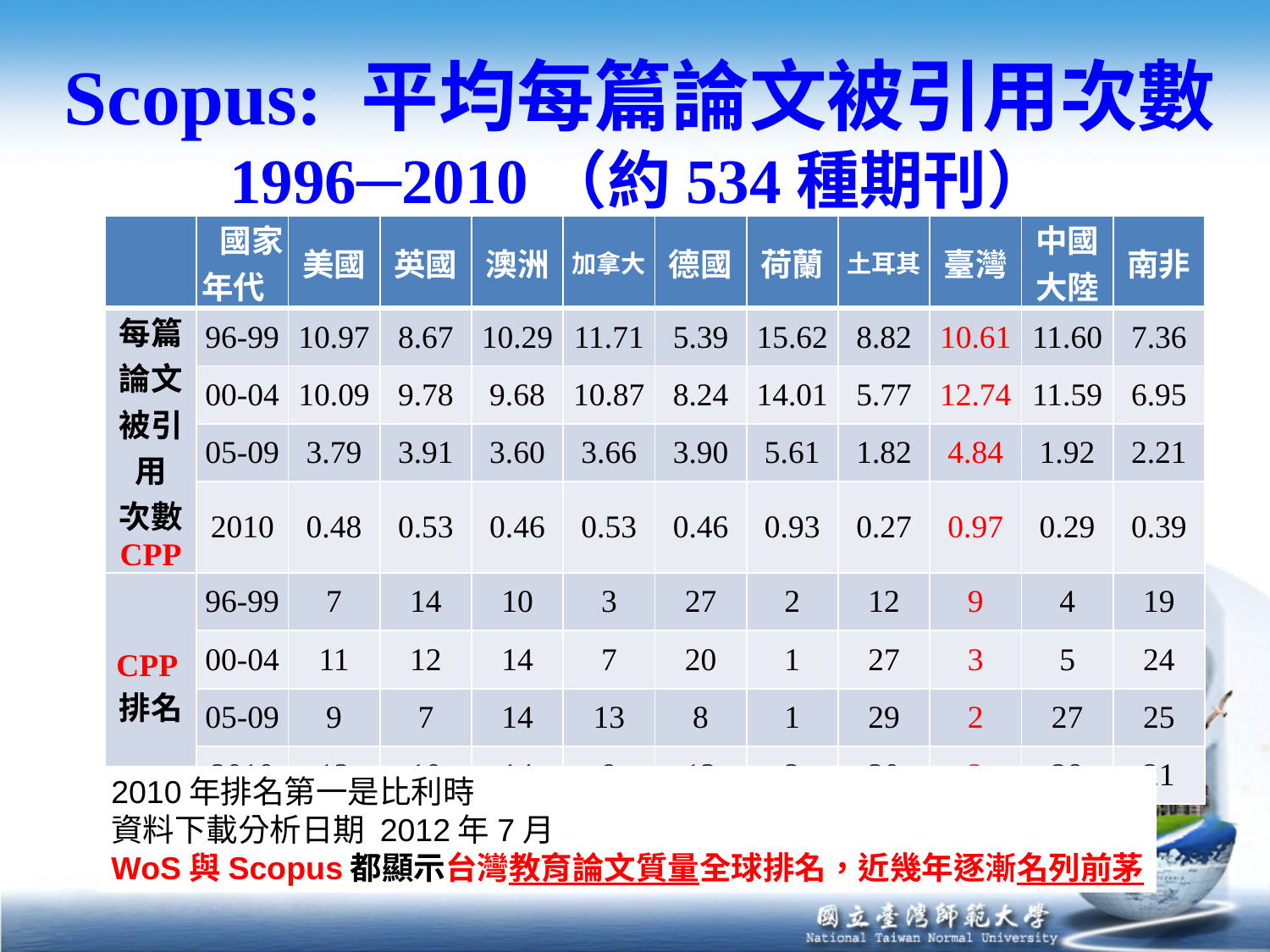

# Scopus: 平均每篇論文被引用次數 1996─2010（約534種期刊）
|  | 國家 年代 | 美國 | 英國 | 澳洲 | 加拿大 | 德國 | 荷蘭 | 土耳其 | 臺灣 | 中國大陸 | 南非 |
| --- | --- | --- | --- | --- | --- | --- | --- | --- | --- | --- | --- |
| 每篇論文被引用 次數 CPP | 96-99 | 10.97 | 8.67 | 10.29 | 11.71 | 5.39 | 15.62 | 8.82 | 10.61 | 11.60 | 7.36 |
|  | 00-04 | 10.09 | 9.78 | 9.68 | 10.87 | 8.24 | 14.01 | 5.77 | 12.74 | 11.59 | 6.95 |
|  | 05-09 | 3.79 | 3.91 | 3.60 | 3.66 | 3.90 | 5.61 | 1.82 | 4.84 | 1.92 | 2.21 |
|  | 2010 | 0.48 | 0.53 | 0.46 | 0.53 | 0.46 | 0.93 | 0.27 | 0.97 | 0.29 | 0.39 |
| CPP排名 | 96-99 | 7 | 14 | 10 | 3 | 27 | 2 | 12 | 9 | 4 | 19 |
|  | 00-04 | 11 | 12 | 14 | 7 | 20 | 1 | 27 | 3 | 5 | 24 |
|  | 05-09 | 9 | 7 | 14 | 13 | 8 | 1 | 29 | 2 | 27 | 25 |
|  | 2010 | 12 | 10 | 14 | 9 | 13 | 3 | 30 | 2 | 28 | 21 |
2010年排名第一是比利時
資料下載分析日期 2012年7月
WoS與Scopus都顯示台灣教育論文質量全球排名，近幾年逐漸名列前茅